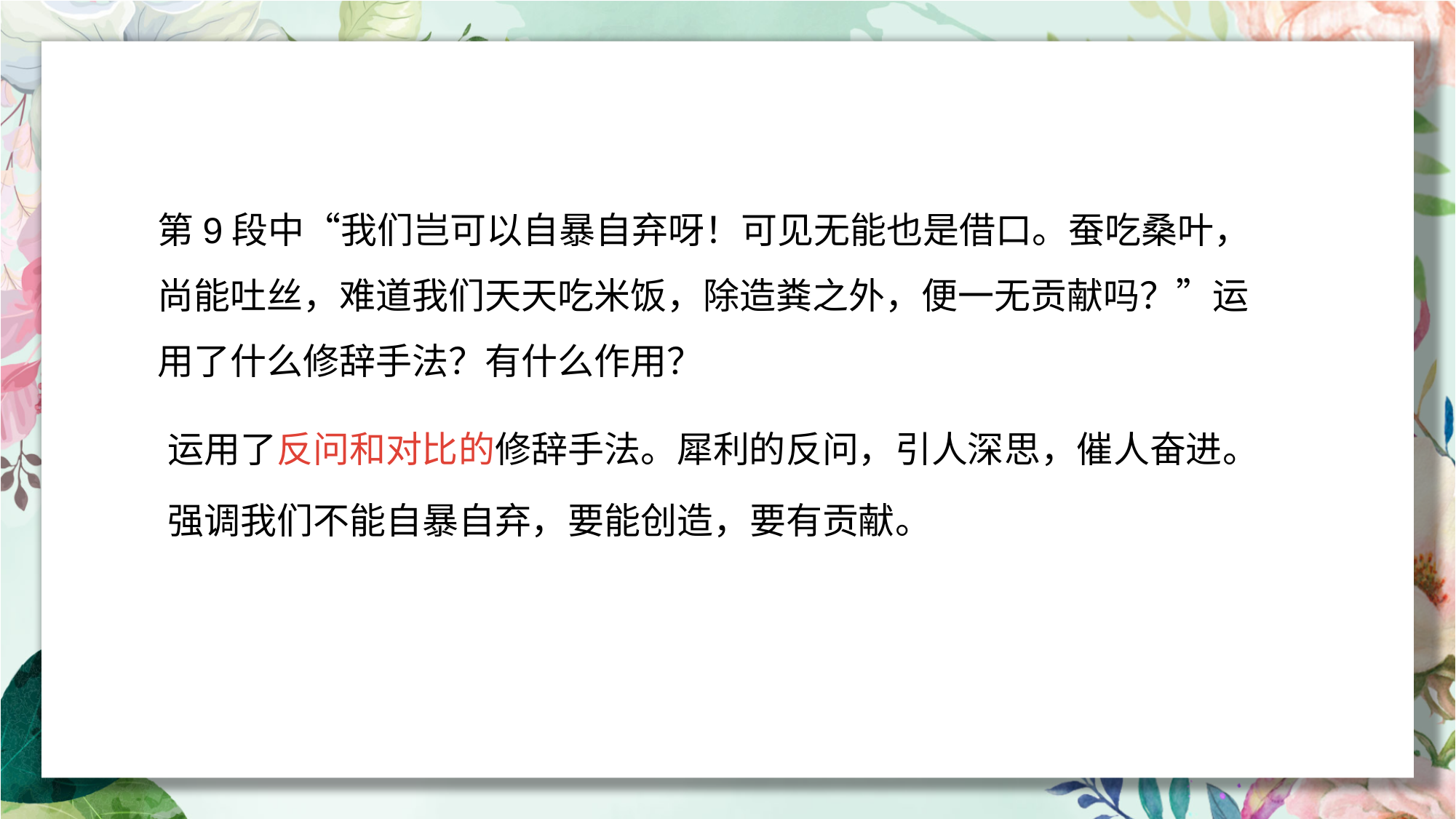

第9段中“我们岂可以自暴自弃呀！可见无能也是借口。蚕吃桑叶，尚能吐丝，难道我们天天吃米饭，除造粪之外，便一无贡献吗？”运用了什么修辞手法？有什么作用？
运用了反问和对比的修辞手法。犀利的反问，引人深思，催人奋进。强调我们不能自暴自弃，要能创造，要有贡献。